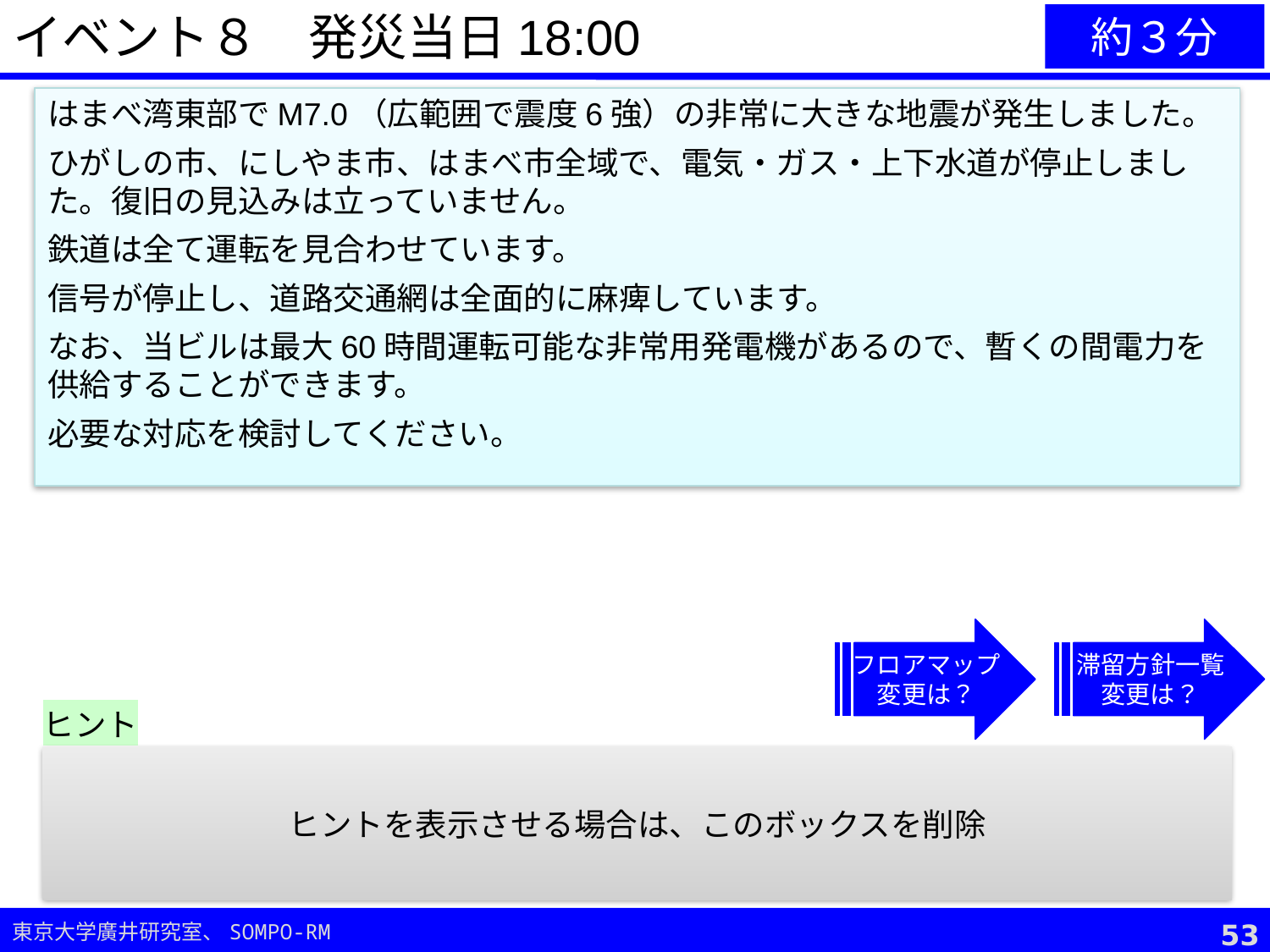

イベント８　発災当日18:00
約３分
はまべ湾東部でM7.0（広範囲で震度6強）の非常に大きな地震が発生しました。
ひがしの市、にしやま市、はまべ市全域で、電気・ガス・上下水道が停止しました。復旧の見込みは立っていません。
鉄道は全て運転を見合わせています。
信号が停止し、道路交通網は全面的に麻痺しています。
なお、当ビルは最大60時間運転可能な非常用発電機があるので、暫くの間電力を供給することができます。
必要な対応を検討してください。
フロアマップ
変更は？
滞留方針一覧
変更は？
ヒント
再度の安否確認が必要では？（家族、外出者等）
正確な情報を在館者に伝えることが重要。
ヒントを表示させる場合は、このボックスを削除
53